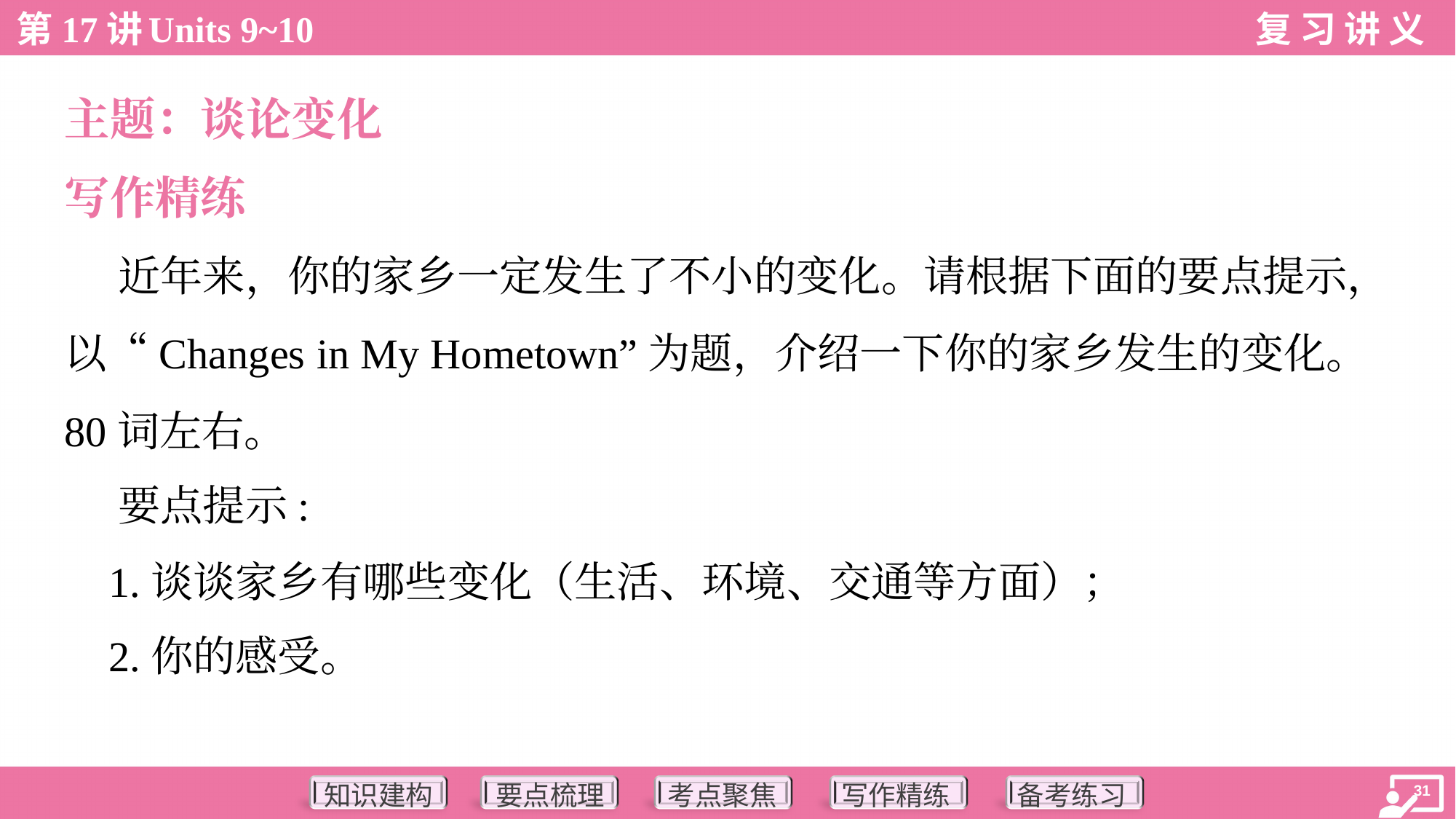

主题：谈论变化
写作精练
    近年来，你的家乡一定发生了不小的变化。请根据下面的要点提示，
以“Changes in My Hometown”为题，介绍一下你的家乡发生的变化。
80词左右。
    要点提示:
    1.谈谈家乡有哪些变化（生活、环境、交通等方面）；
    2.你的感受。